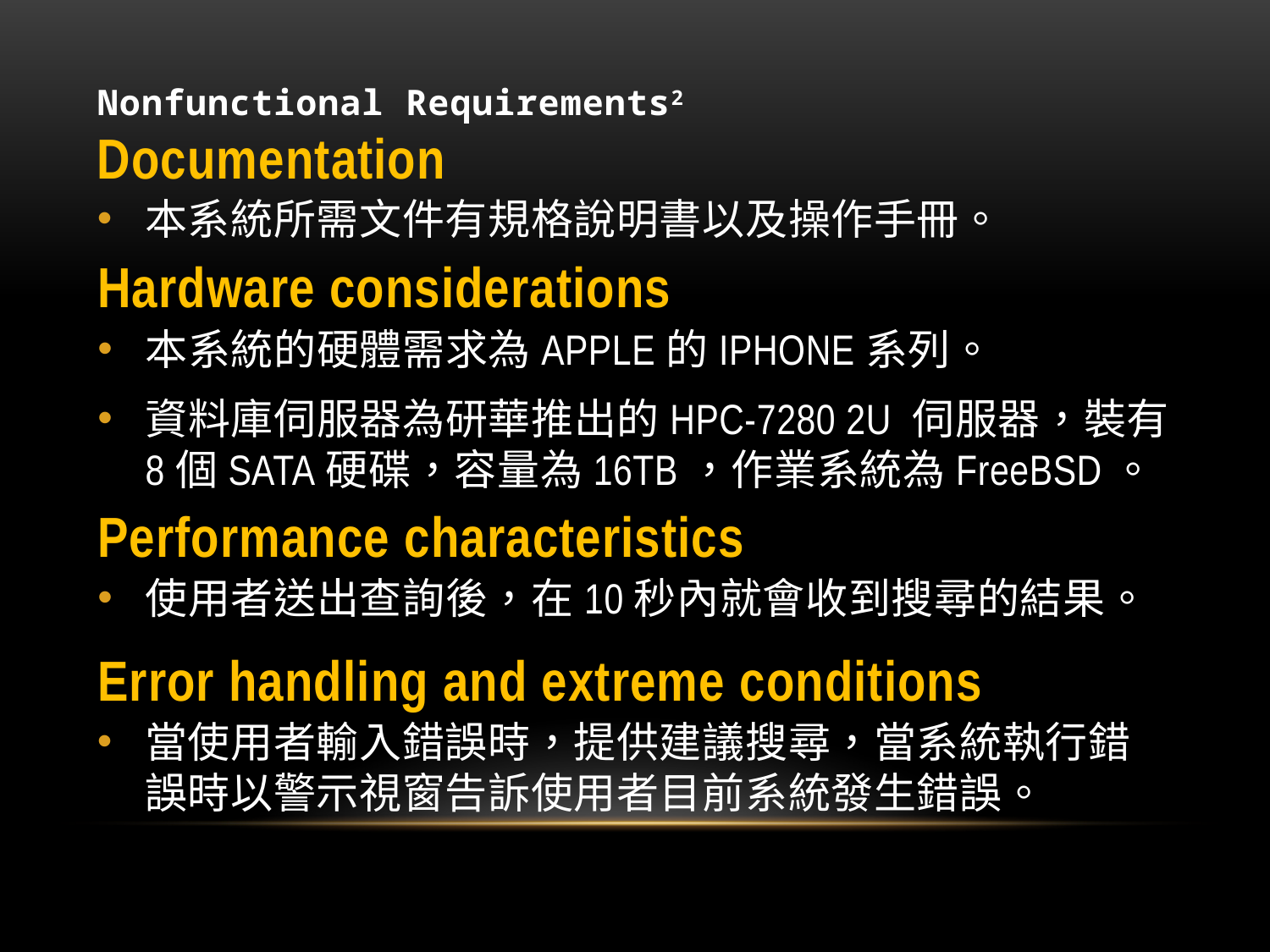

# Nonfunctional Requirements2 Documentation
本系統所需文件有規格說明書以及操作手冊。
Hardware considerations
本系統的硬體需求為APPLE的IPHONE系列。
資料庫伺服器為研華推出的HPC-7280 2U 伺服器，裝有8個SATA硬碟，容量為16TB，作業系統為FreeBSD。
Performance characteristics
使用者送出查詢後，在10秒內就會收到搜尋的結果。
Error handling and extreme conditions
當使用者輸入錯誤時，提供建議搜尋，當系統執行錯誤時以警示視窗告訴使用者目前系統發生錯誤。